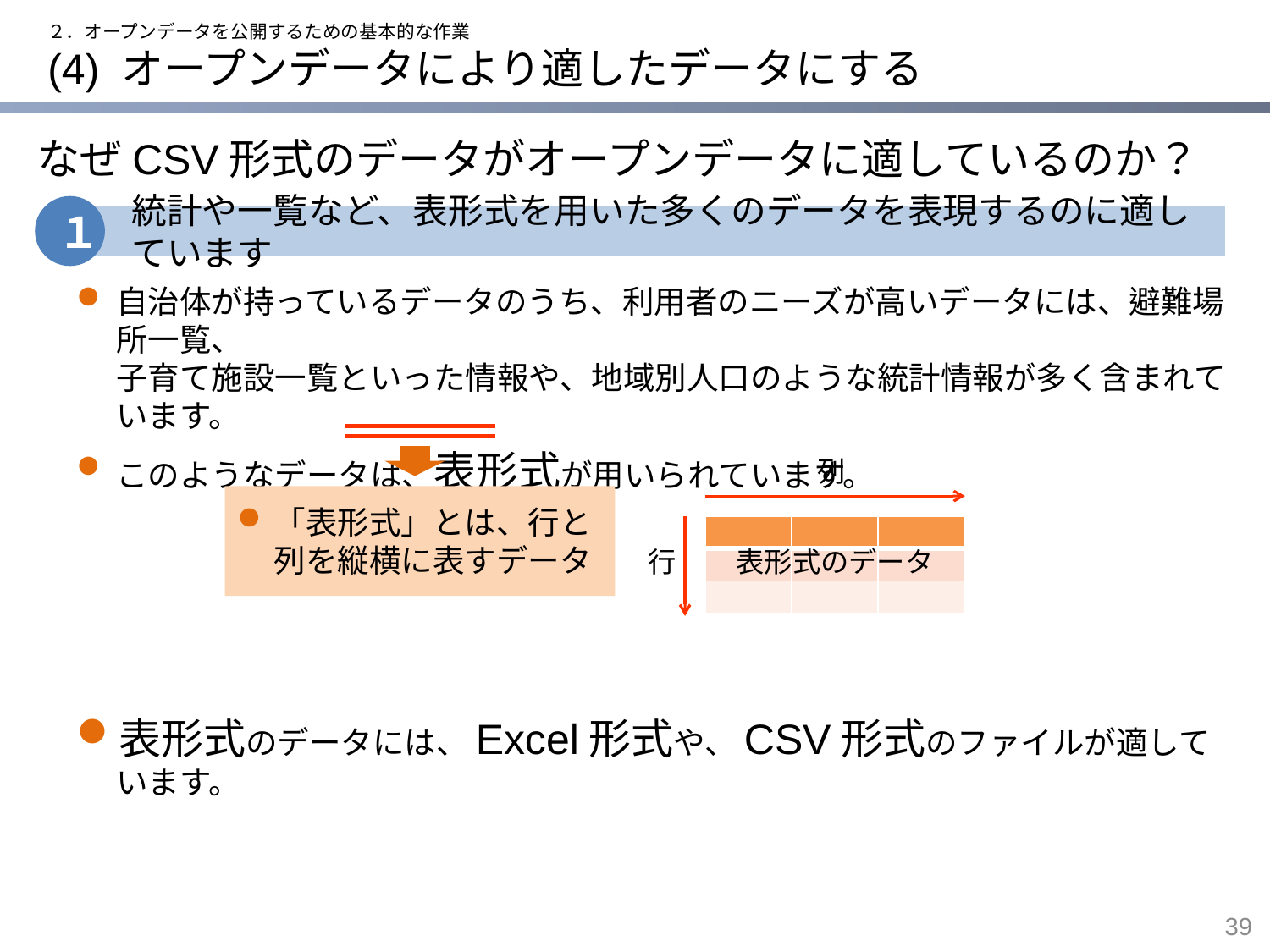

２．オープンデータを公開するための基本的な作業
# (4) オープンデータにより適したデータにする
なぜCSV形式のデータがオープンデータに適しているのか？
１
統計や一覧など、表形式を用いた多くのデータを表現するのに適しています
自治体が持っているデータのうち、利用者のニーズが高いデータには、避難場所一覧、
子育て施設一覧といった情報や、地域別人口のような統計情報が多く含まれています。
このようなデータは、表形式が用いられています。

列
「表形式」とは、⾏と列を縦横に表すデータ
|  |  |  |
| --- | --- | --- |
|  |  |  |
|  |  |  |
表形式のデータ
行
表形式のデータには、Excel形式や、CSV形式のファイルが適しています。
39